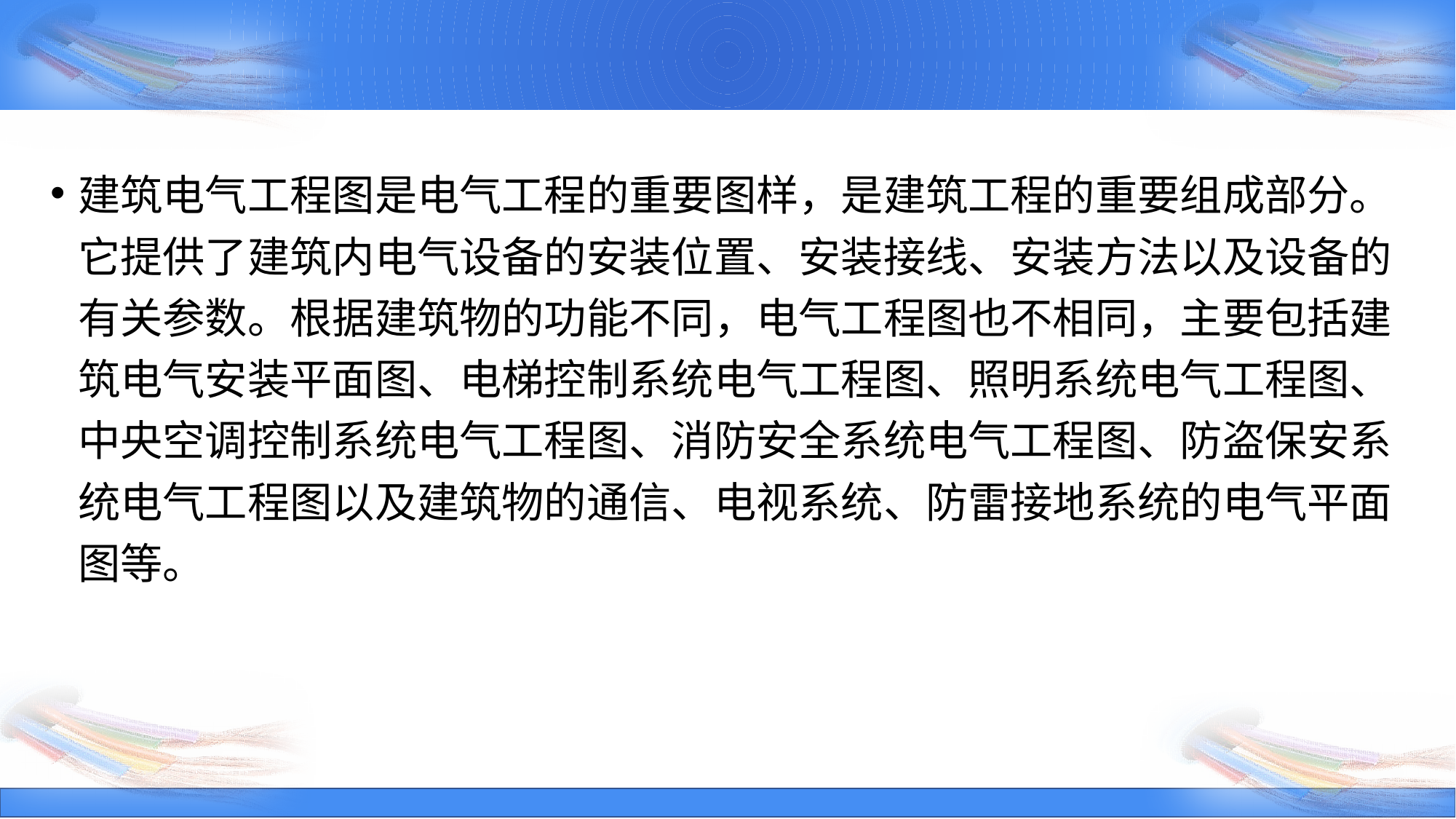

建筑电气工程图是电气工程的重要图样，是建筑工程的重要组成部分。它提供了建筑内电气设备的安装位置、安装接线、安装方法以及设备的有关参数。根据建筑物的功能不同，电气工程图也不相同，主要包括建筑电气安装平面图、电梯控制系统电气工程图、照明系统电气工程图、中央空调控制系统电气工程图、消防安全系统电气工程图、防盗保安系统电气工程图以及建筑物的通信、电视系统、防雷接地系统的电气平面图等。